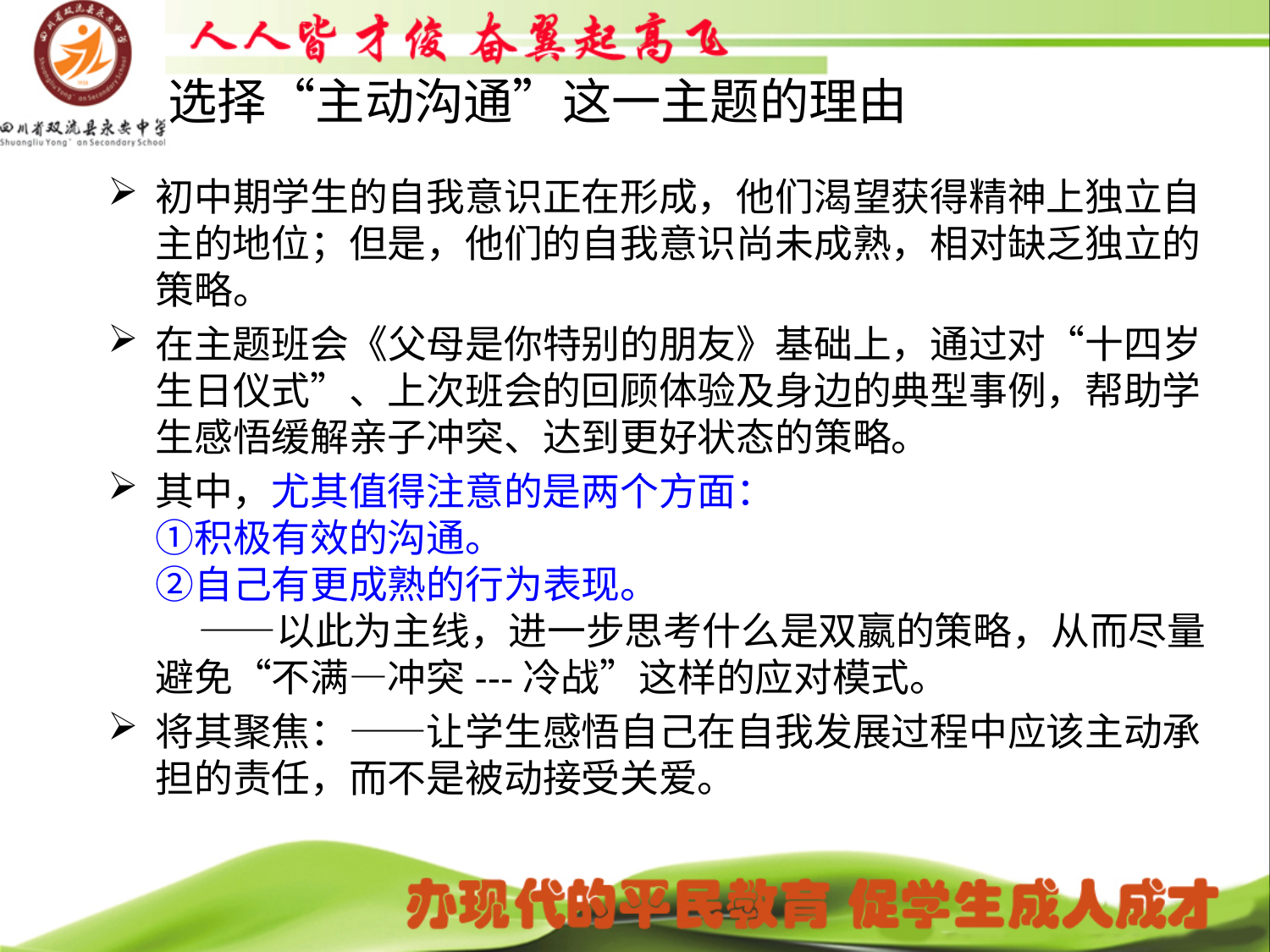

# 选择“主动沟通”这一主题的理由
初中期学生的自我意识正在形成，他们渴望获得精神上独立自主的地位；但是，他们的自我意识尚未成熟，相对缺乏独立的策略。
在主题班会《父母是你特别的朋友》基础上，通过对“十四岁生日仪式”、上次班会的回顾体验及身边的典型事例，帮助学生感悟缓解亲子冲突、达到更好状态的策略。
其中，尤其值得注意的是两个方面：
①积极有效的沟通。
②自己有更成熟的行为表现。
     ——以此为主线，进一步思考什么是双嬴的策略，从而尽量避免“不满—冲突---冷战”这样的应对模式。
将其聚焦：——让学生感悟自己在自我发展过程中应该主动承担的责任，而不是被动接受关爱。